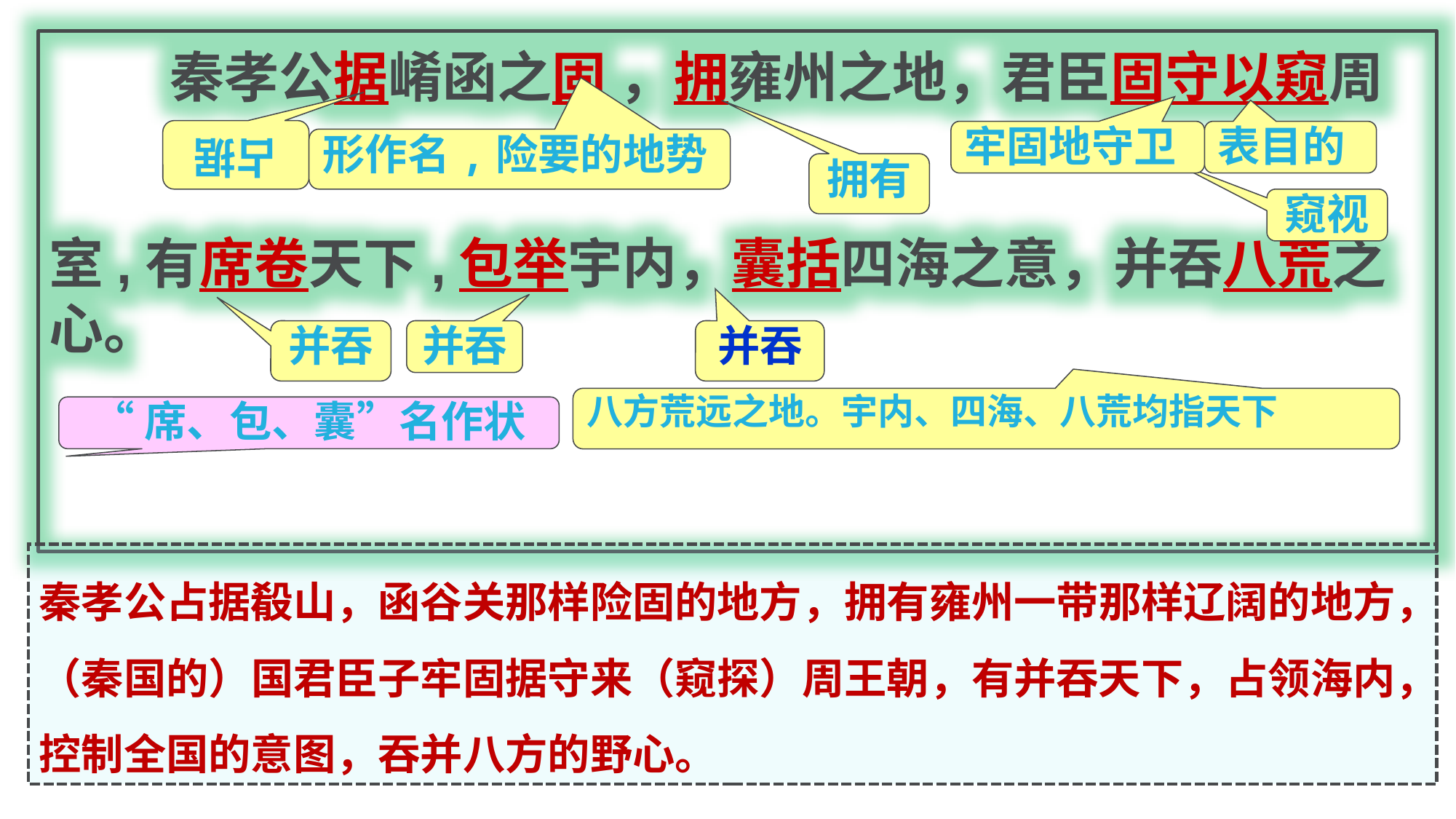

秦孝公据崤函之固 ，拥雍州之地，君臣固守以窥周

室,有席卷天下,包举宇内，囊括四海之意，并吞八荒之心。

占据

牢固地守卫
表目的
形作名,险要的地势
拥有
窥视
并吞
并吞
并吞
八方荒远之地。宇内、四海、八荒均指天下
“席、包、囊”名作状
秦孝公占据殽山，函谷关那样险固的地方，拥有雍州一带那样辽阔的地方，（秦国的）国君臣子牢固据守来（窥探）周王朝，有并吞天下，占领海内，控制全国的意图，吞并八方的野心。